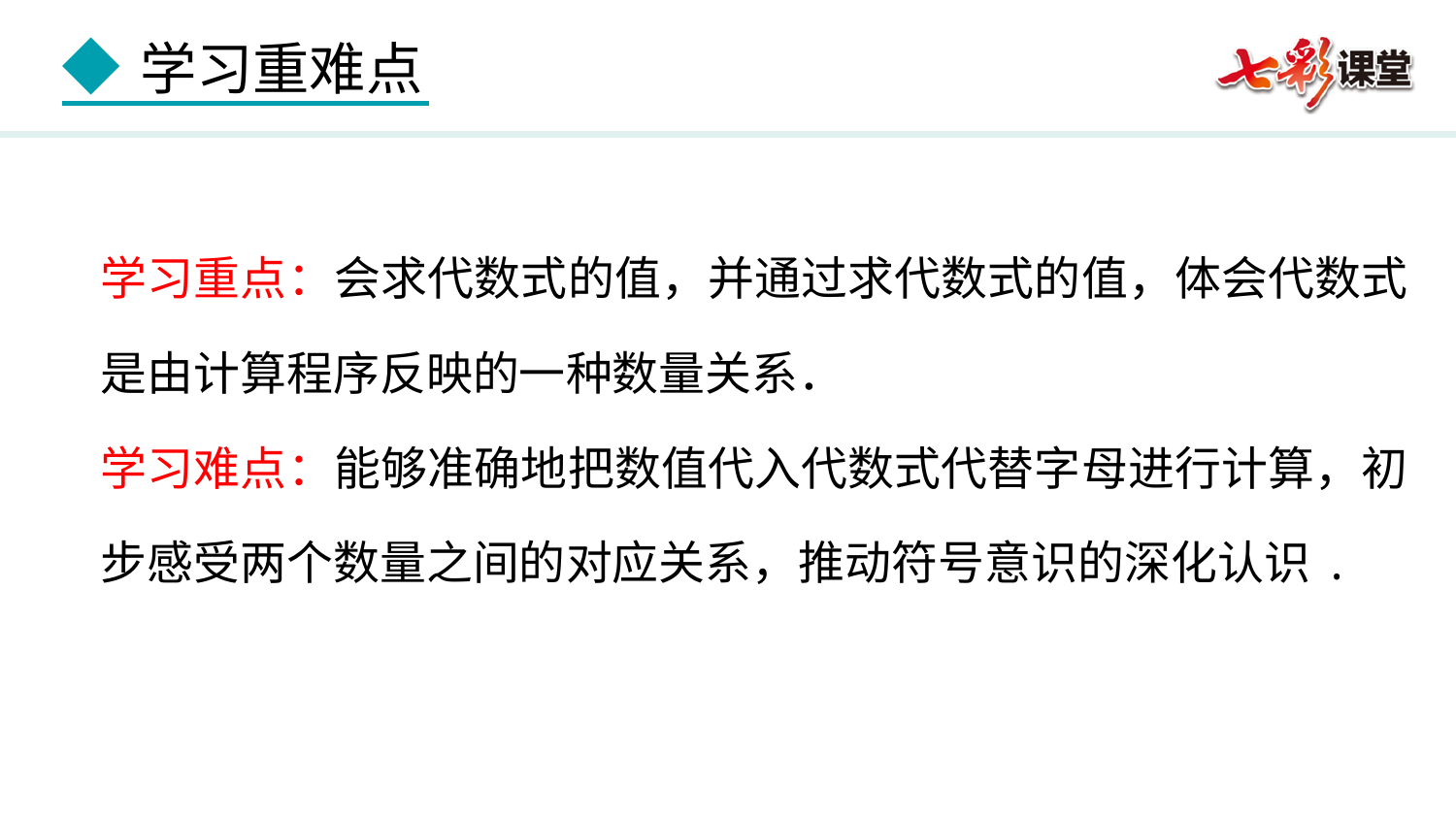

学习重点：会求代数式的值，并通过求代数式的值，体会代数式是由计算程序反映的一种数量关系．
学习难点：能够准确地把数值代入代数式代替字母进行计算，初步感受两个数量之间的对应关系，推动符号意识的深化认识.